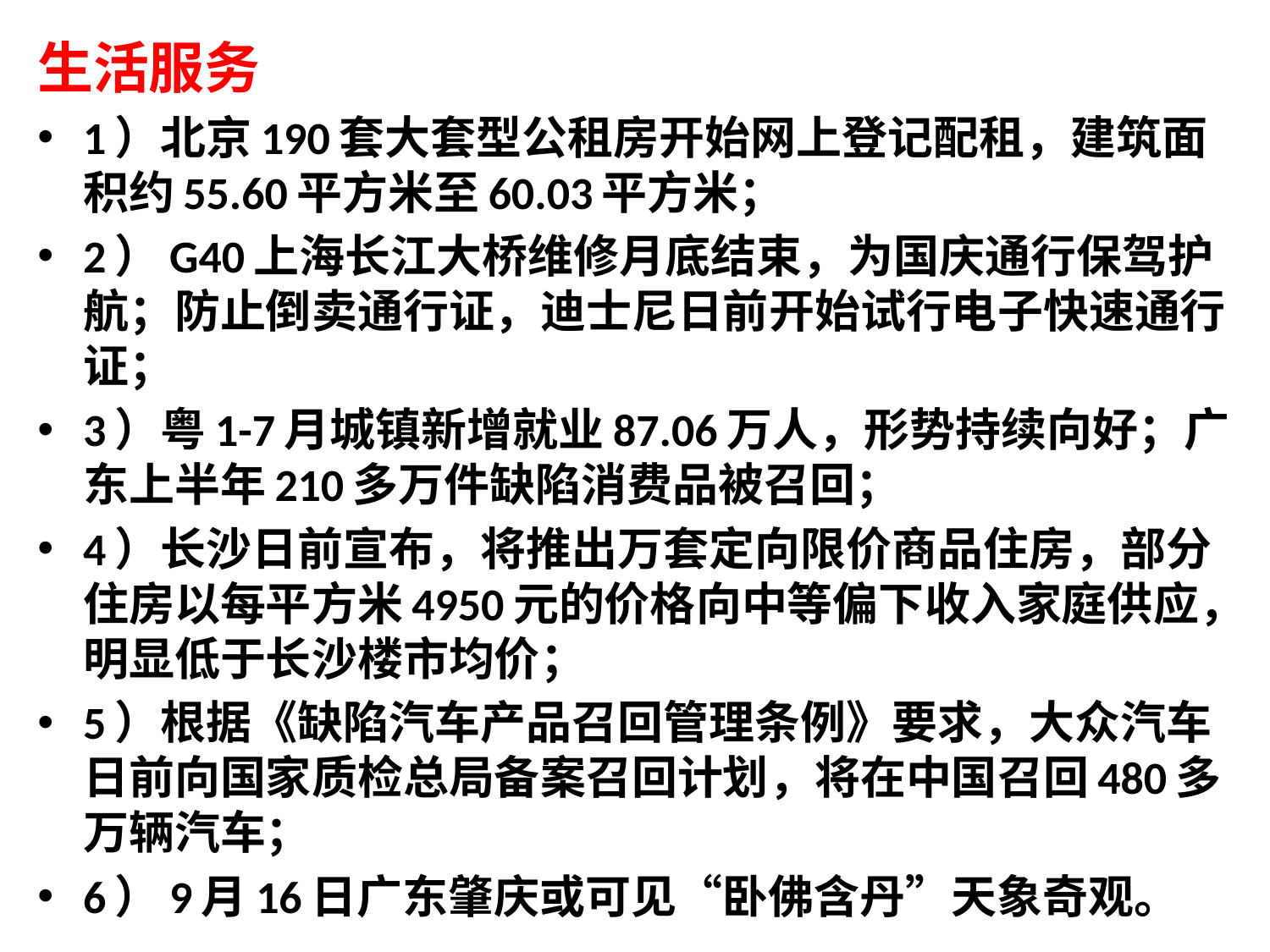

生活服务
1）北京190套大套型公租房开始网上登记配租，建筑面积约55.60平方米至60.03平方米；
2）G40上海长江大桥维修月底结束，为国庆通行保驾护航；防止倒卖通行证，迪士尼日前开始试行电子快速通行证；
3）粤1-7月城镇新增就业87.06万人，形势持续向好；广东上半年210多万件缺陷消费品被召回；
4）长沙日前宣布，将推出万套定向限价商品住房，部分住房以每平方米4950元的价格向中等偏下收入家庭供应，明显低于长沙楼市均价；
5）根据《缺陷汽车产品召回管理条例》要求，大众汽车日前向国家质检总局备案召回计划，将在中国召回480多万辆汽车；
6）9月16日广东肇庆或可见“卧佛含丹”天象奇观。